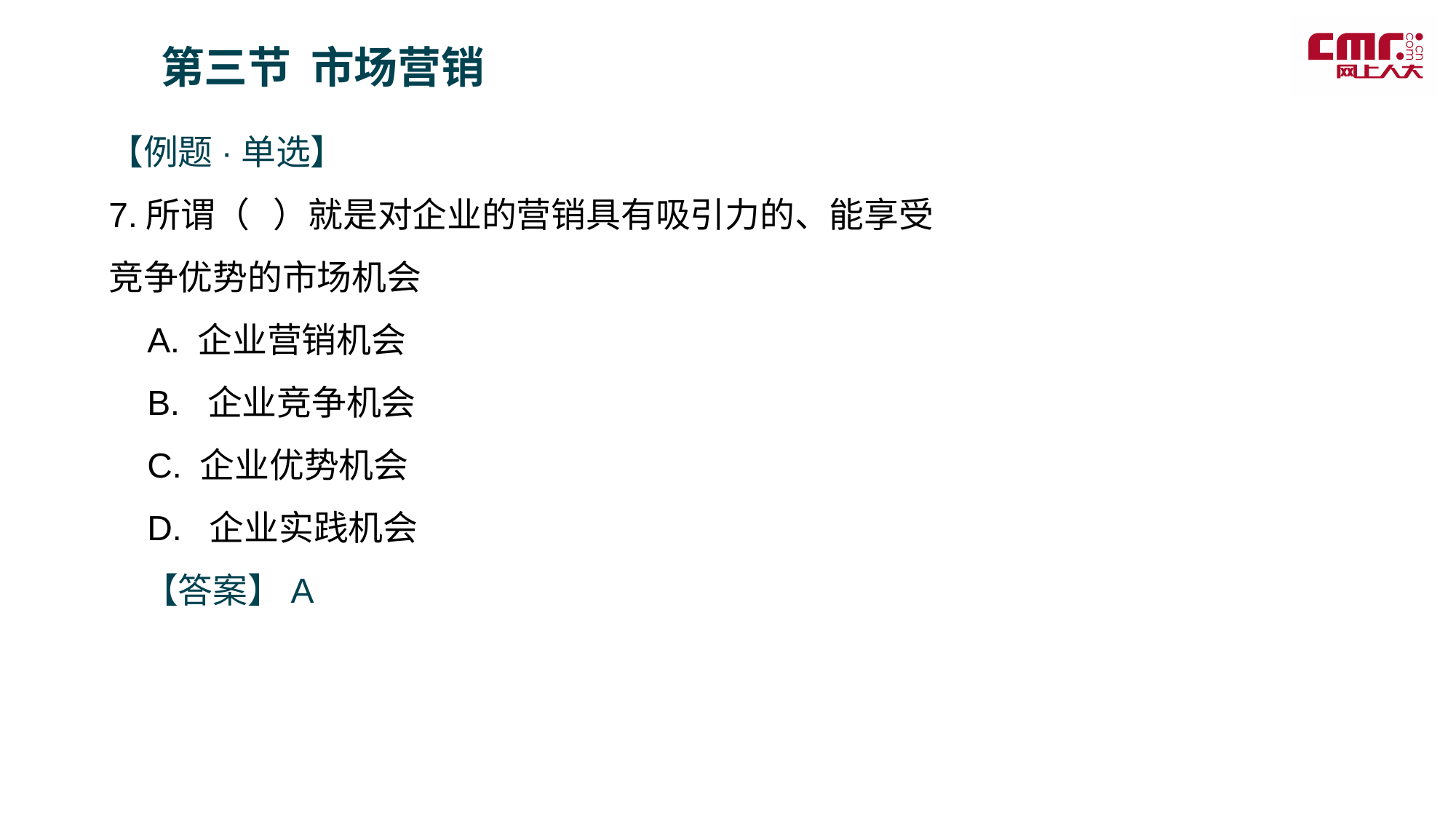

第三节  市场营销
【例题·单选】
7.所谓（   ）就是对企业的营销具有吸引力的、能享受竞争优势的市场机会
    A. 企业营销机会
    B.  企业竞争机会
    C. 企业优势机会
    D.  企业实践机会
　【答案】A